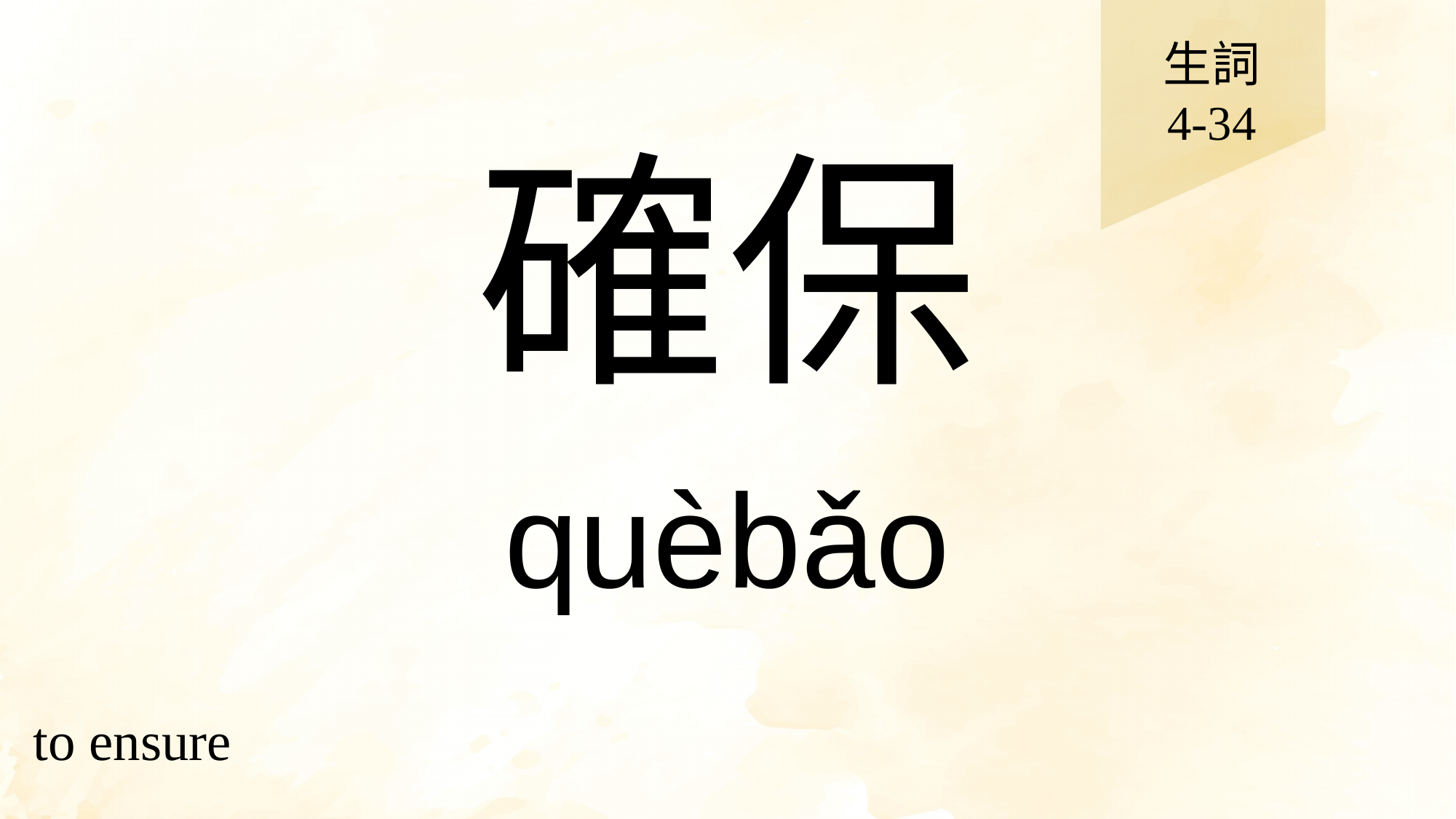

生詞
4-34
# 確保
quèbǎo
to ensure